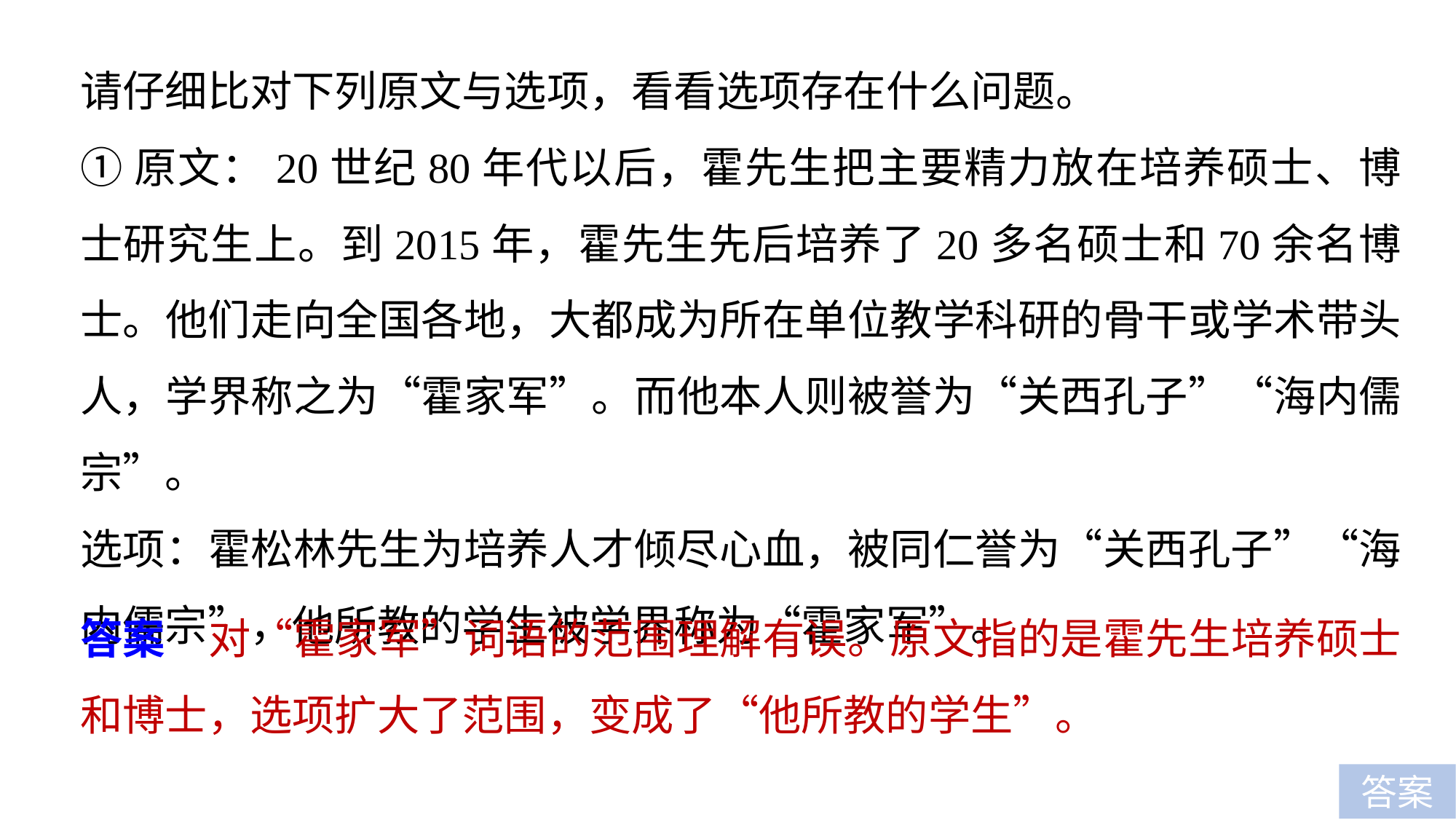

请仔细比对下列原文与选项，看看选项存在什么问题。
①原文：20世纪80年代以后，霍先生把主要精力放在培养硕士、博士研究生上。到2015年，霍先生先后培养了20多名硕士和70余名博士。他们走向全国各地，大都成为所在单位教学科研的骨干或学术带头人，学界称之为“霍家军”。而他本人则被誉为“关西孔子”“海内儒宗”。
选项：霍松林先生为培养人才倾尽心血，被同仁誉为“关西孔子”“海内儒宗”，他所教的学生被学界称为“霍家军”。
答案　对“霍家军”词语的范围理解有误。原文指的是霍先生培养硕士和博士，选项扩大了范围，变成了“他所教的学生”。
答案